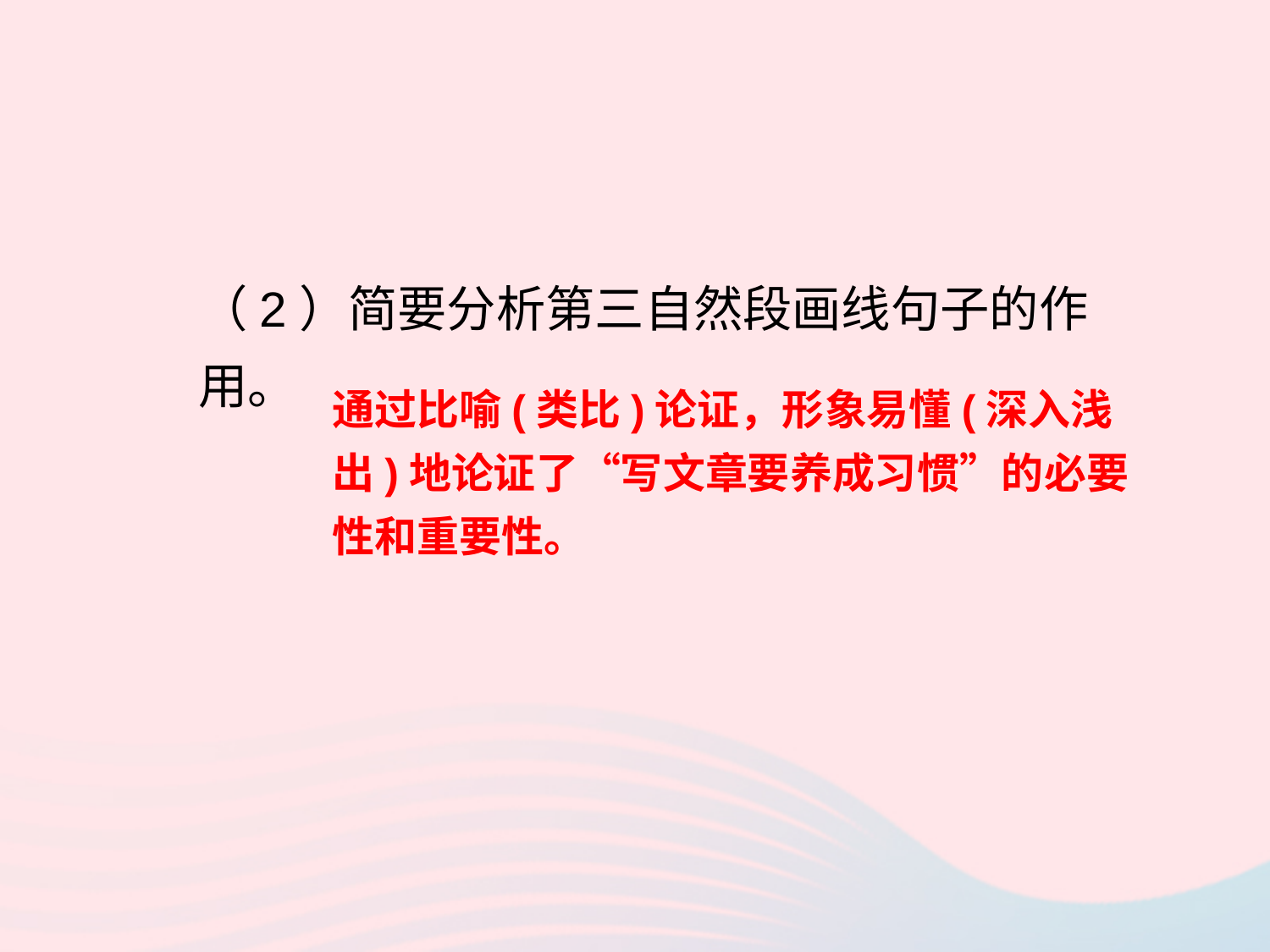

（2）简要分析第三自然段画线句子的作用。
通过比喻(类比)论证，形象易懂(深入浅出)地论证了“写文章要养成习惯”的必要性和重要性。